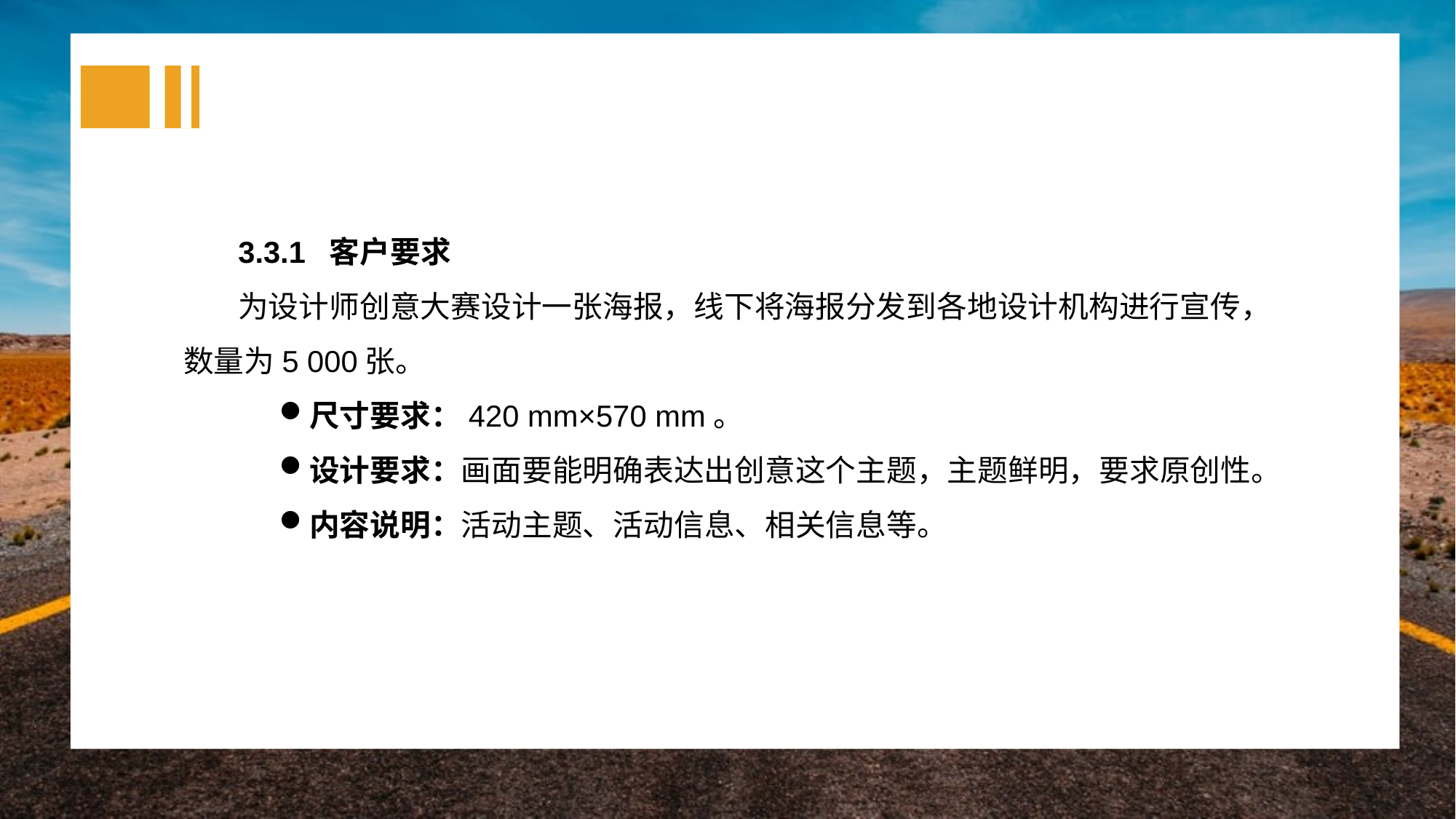

3.3.1  客户要求
为设计师创意大赛设计一张海报，线下将海报分发到各地设计机构进行宣传，数量为5 000张。
尺寸要求：420 mm×570 mm。
设计要求：画面要能明确表达出创意这个主题，主题鲜明，要求原创性。
内容说明：活动主题、活动信息、相关信息等。